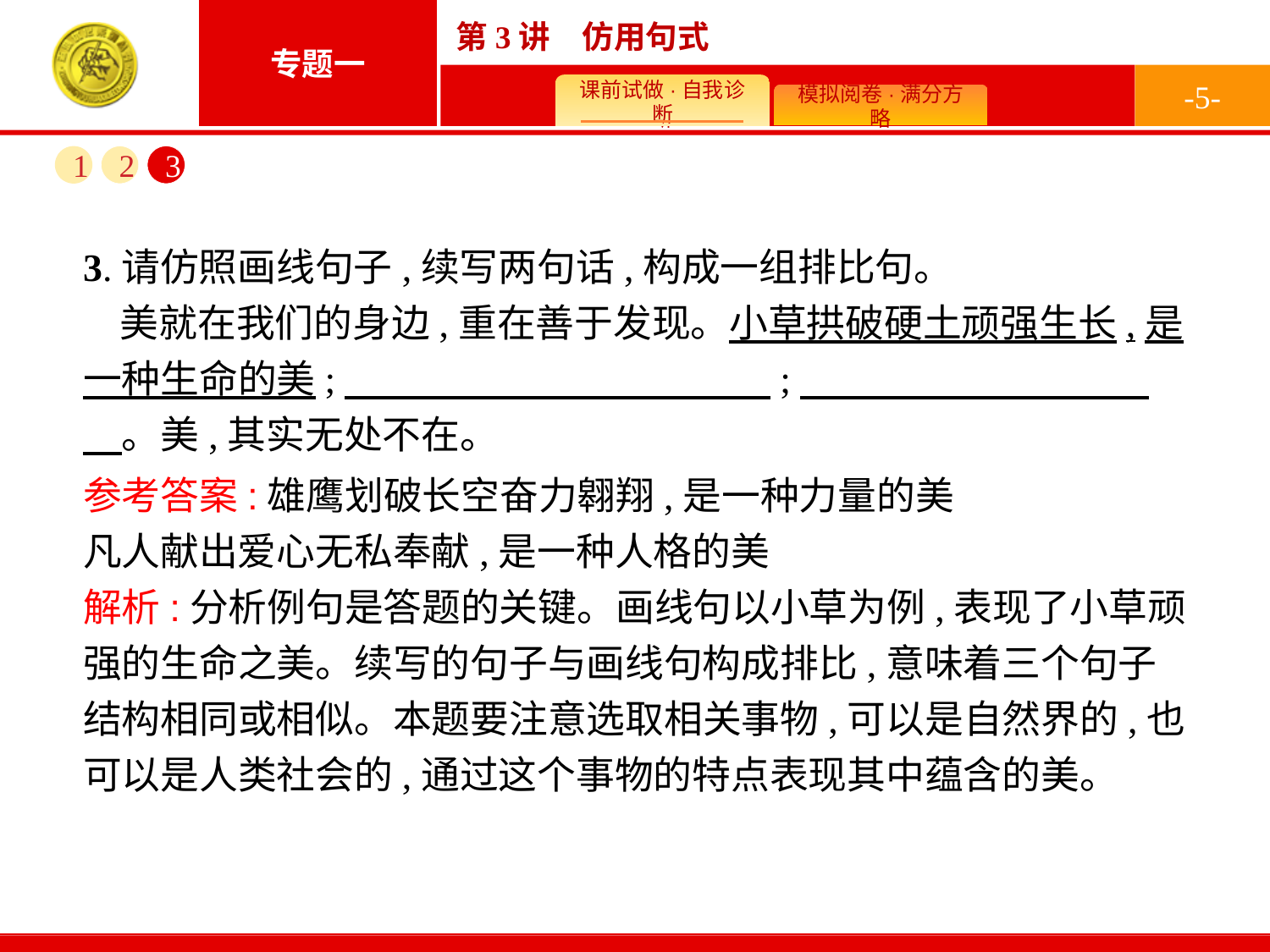

-5-
1
2
3
3.请仿照画线句子,续写两句话,构成一组排比句。
美就在我们的身边,重在善于发现。小草拱破硬土顽强生长,是一种生命的美;　　　　　　　　　　　;　　　　　　　　　　。美,其实无处不在。
参考答案:雄鹰划破长空奋力翱翔,是一种力量的美
凡人献出爱心无私奉献,是一种人格的美
解析:分析例句是答题的关键。画线句以小草为例,表现了小草顽强的生命之美。续写的句子与画线句构成排比,意味着三个句子结构相同或相似。本题要注意选取相关事物,可以是自然界的,也可以是人类社会的,通过这个事物的特点表现其中蕴含的美。